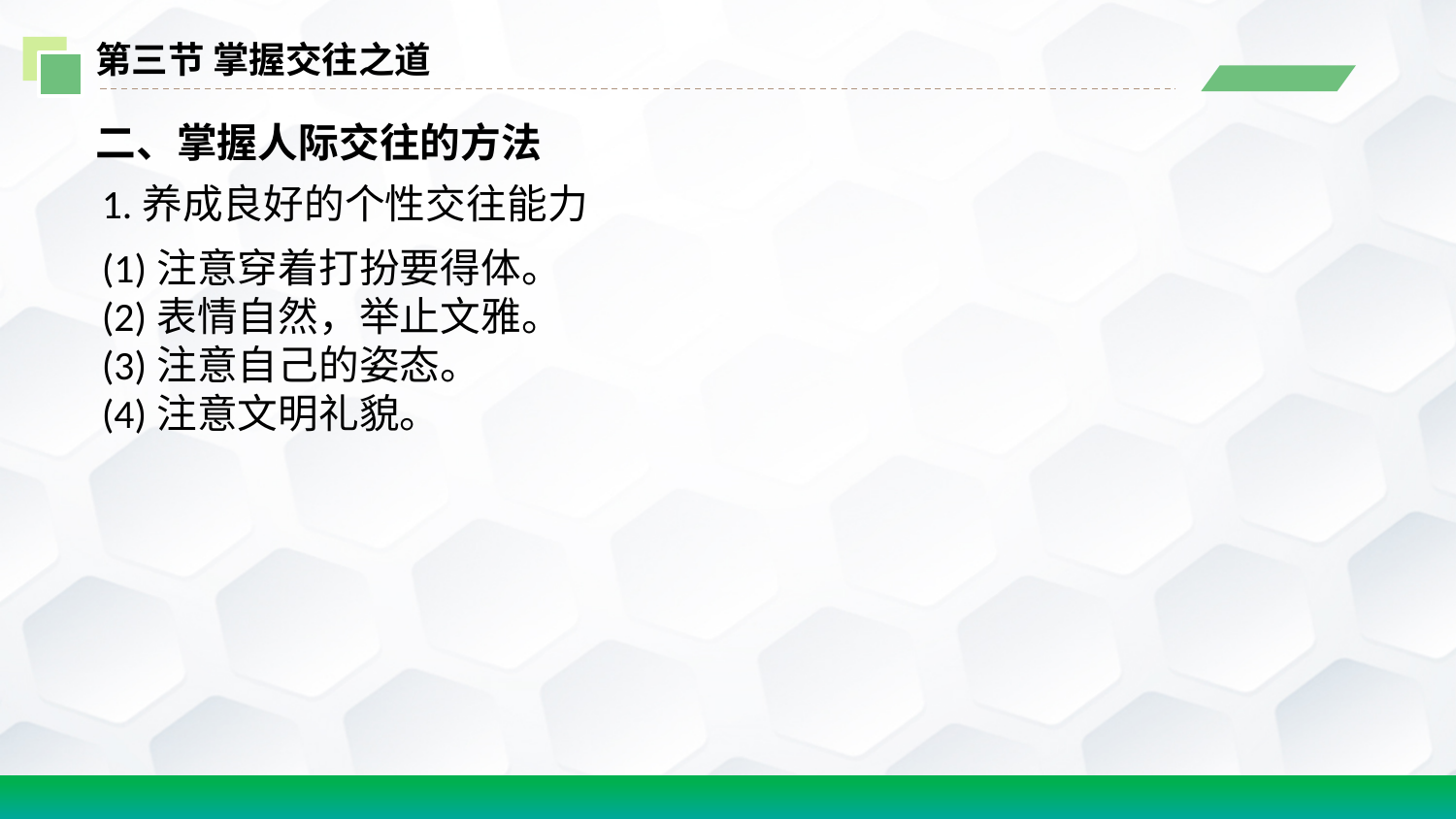

第三节 掌握交往之道
二、掌握人际交往的方法
1.养成良好的个性交往能力
(1)注意穿着打扮要得体。
(2)表情自然，举止文雅。
(3)注意自己的姿态。
(4)注意文明礼貌。